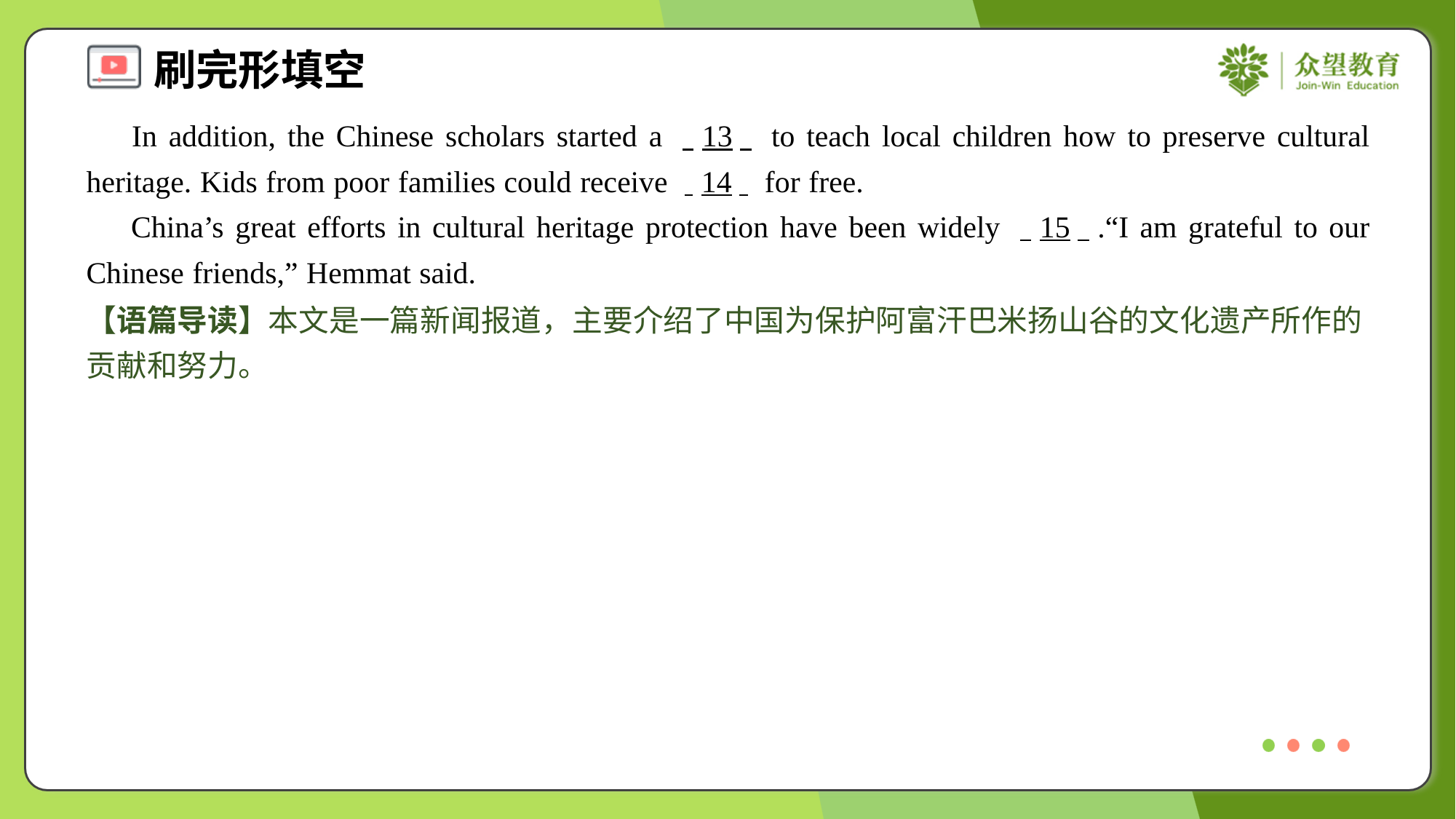

In addition, the Chinese scholars started a . .13. . to teach local children how to preserve cultural heritage. Kids from poor families could receive . .14. . for free.
    China’s great efforts in cultural heritage protection have been widely . .15. ..“I am grateful to our Chinese friends,” Hemmat said.
【语篇导读】本文是一篇新闻报道，主要介绍了中国为保护阿富汗巴米扬山谷的文化遗产所作的贡献和努力。